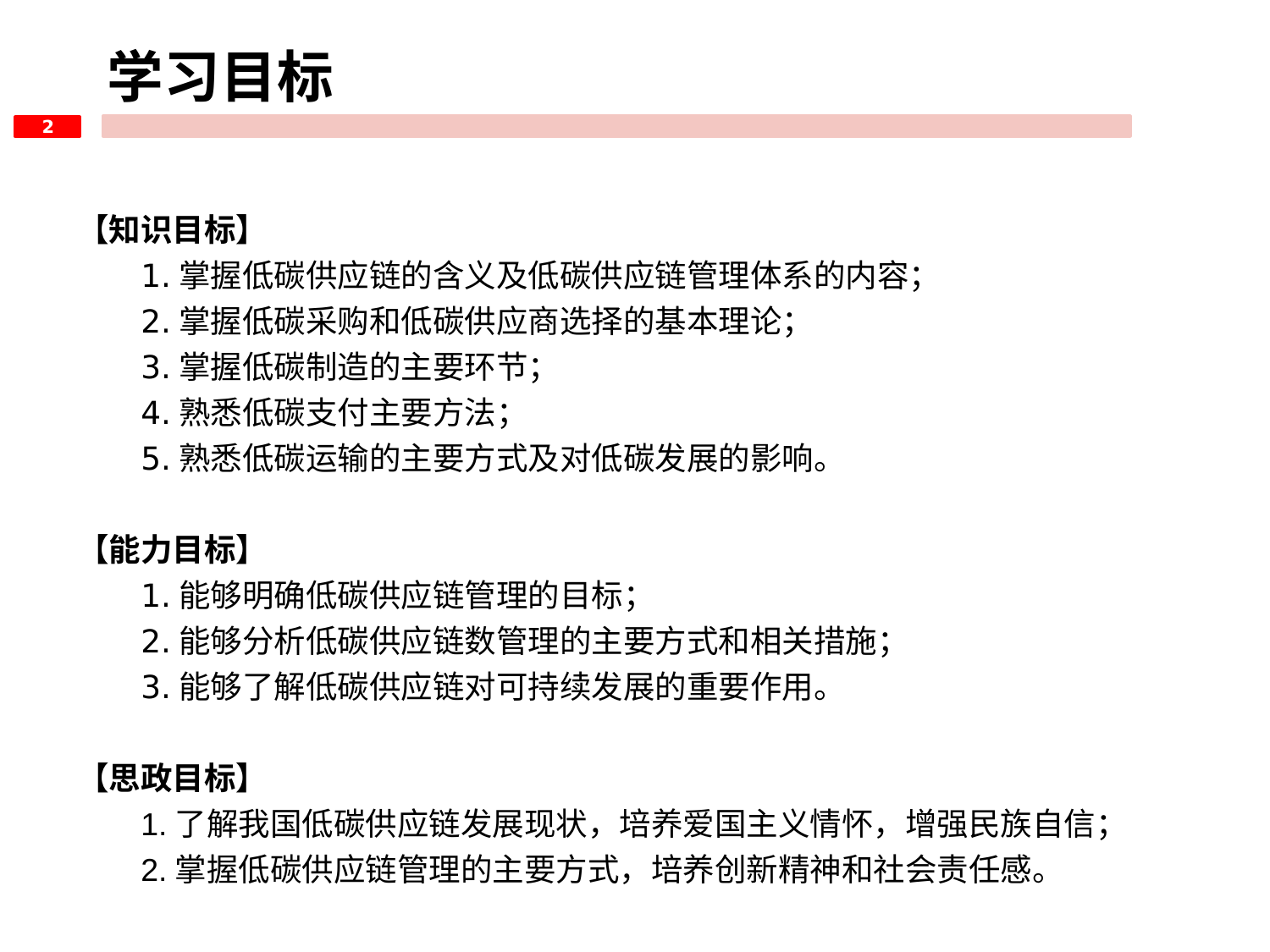

学习目标
2
【知识目标】
1.掌握低碳供应链的含义及低碳供应链管理体系的内容；
2.掌握低碳采购和低碳供应商选择的基本理论；
3.掌握低碳制造的主要环节；
4.熟悉低碳支付主要方法；
5.熟悉低碳运输的主要方式及对低碳发展的影响。

【能力目标】
1.能够明确低碳供应链管理的目标；
2.能够分析低碳供应链数管理的主要方式和相关措施；
3.能够了解低碳供应链对可持续发展的重要作用。

【思政目标】
1.了解我国低碳供应链发展现状，培养爱国主义情怀，增强民族自信；
2.掌握低碳供应链管理的主要方式，培养创新精神和社会责任感。